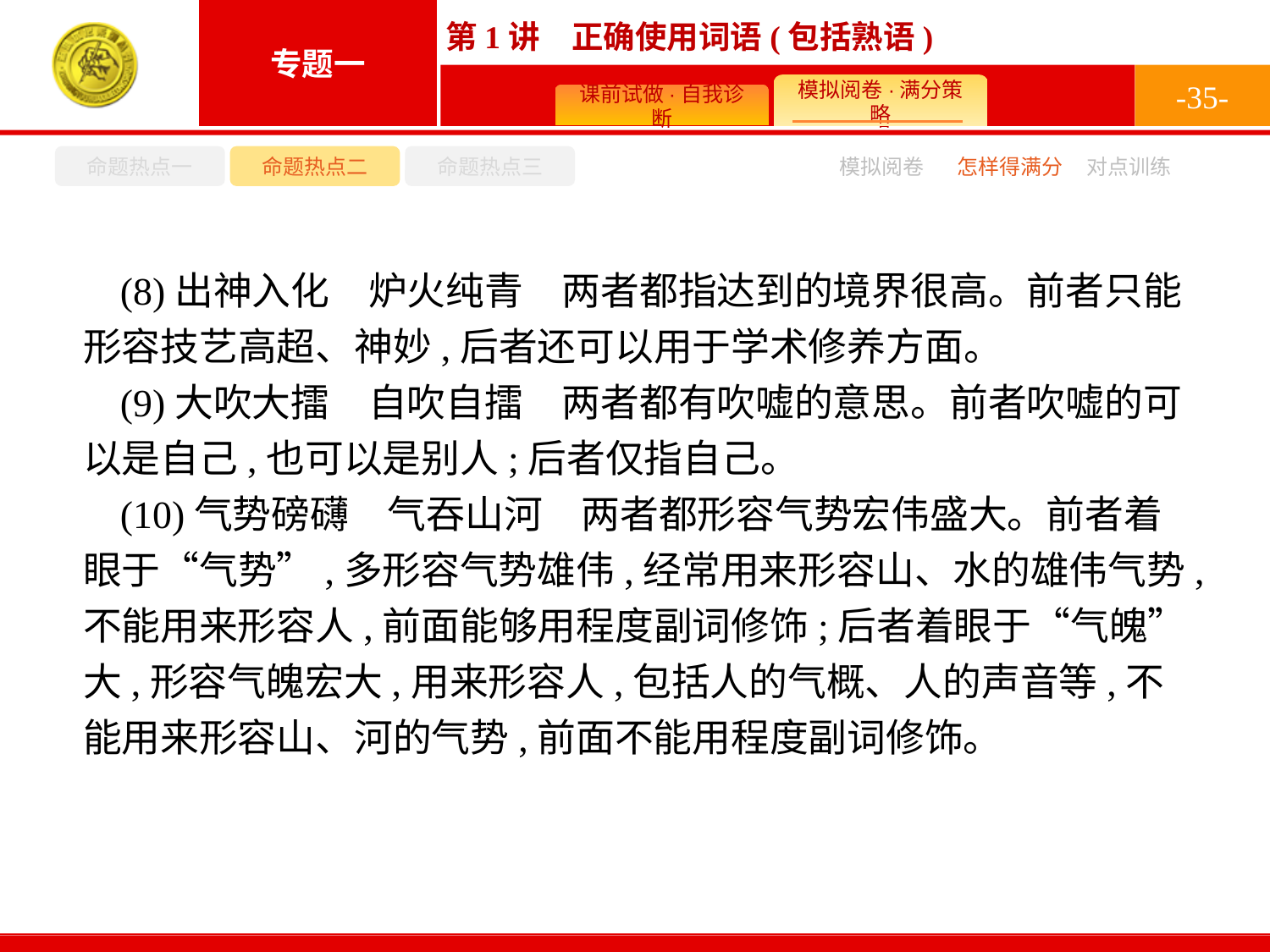

-35-
命题热点一
命题热点二
命题热点三
怎样得满分
模拟阅卷
对点训练
(8)出神入化　炉火纯青　两者都指达到的境界很高。前者只能形容技艺高超、神妙,后者还可以用于学术修养方面。
(9)大吹大擂　自吹自擂　两者都有吹嘘的意思。前者吹嘘的可以是自己,也可以是别人;后者仅指自己。
(10)气势磅礴　气吞山河　两者都形容气势宏伟盛大。前者着眼于“气势”,多形容气势雄伟,经常用来形容山、水的雄伟气势,不能用来形容人,前面能够用程度副词修饰;后者着眼于“气魄”大,形容气魄宏大,用来形容人,包括人的气概、人的声音等,不能用来形容山、河的气势,前面不能用程度副词修饰。